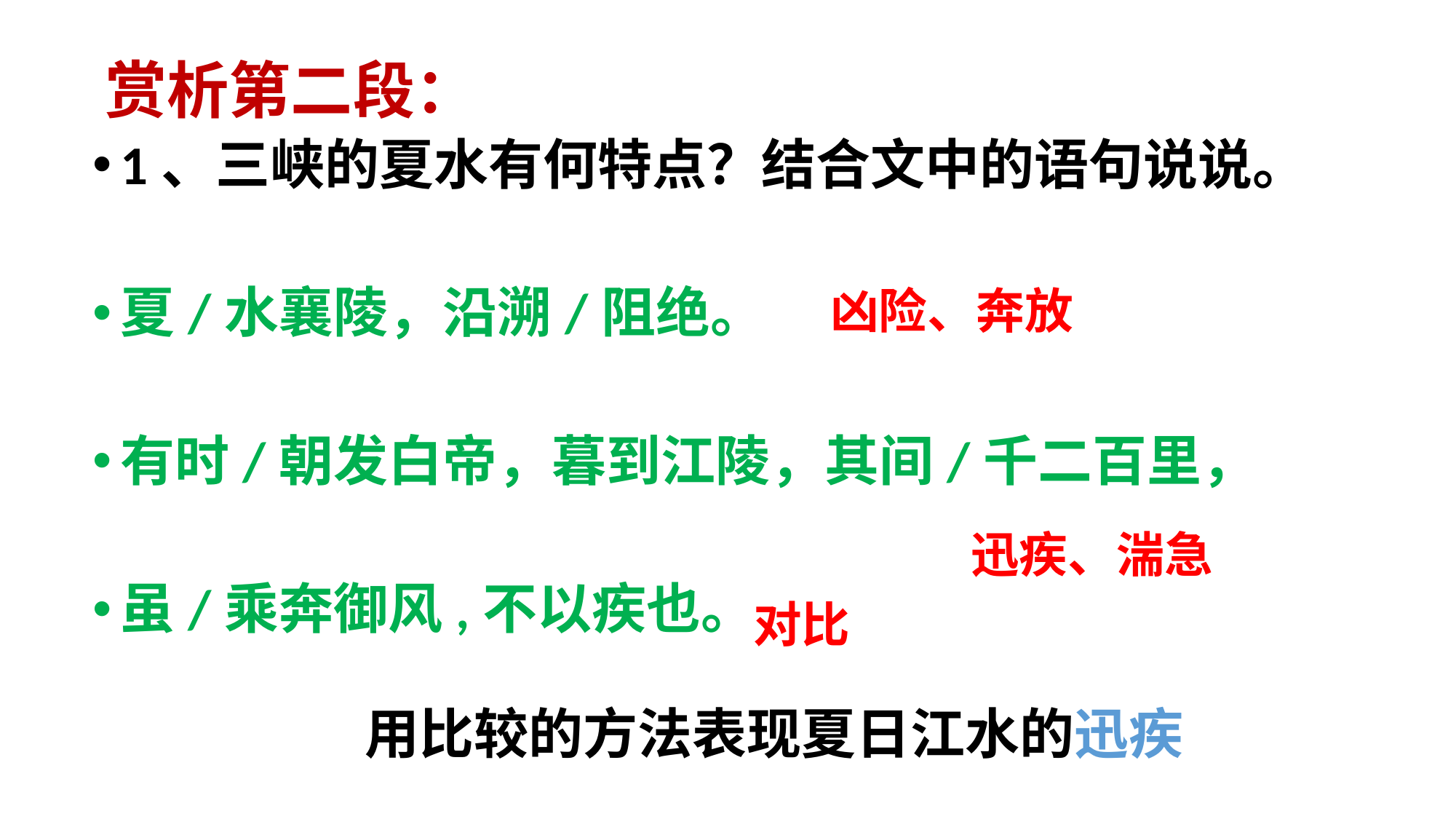

赏析第二段：
1、三峡的夏水有何特点？结合文中的语句说说。

夏/水襄陵，沿溯/阻绝。

有时/朝发白帝，暮到江陵，其间/千二百里，

虽/乘奔御风,不以疾也。
  凶险、奔放
迅疾、湍急
对比
用比较的方法表现夏日江水的迅疾